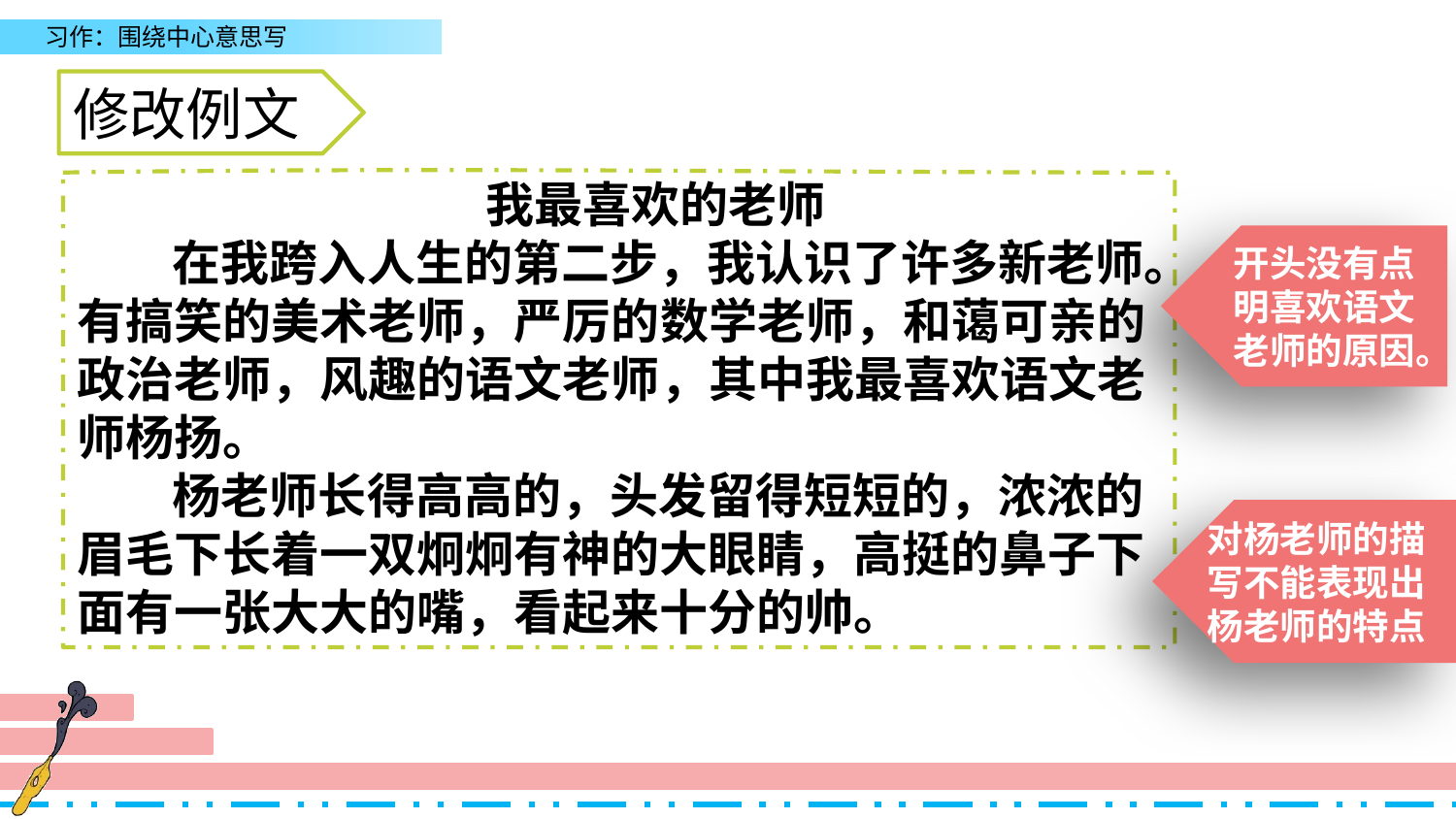

修改例文
我最喜欢的老师
 在我跨入人生的第二步，我认识了许多新老师。有搞笑的美术老师，严厉的数学老师，和蔼可亲的政治老师，风趣的语文老师，其中我最喜欢语文老师杨扬。
 杨老师长得高高的，头发留得短短的，浓浓的眉毛下长着一双炯炯有神的大眼睛，高挺的鼻子下面有一张大大的嘴，看起来十分的帅。
开头没有点明喜欢语文老师的原因。
对杨老师的描写不能表现出杨老师的特点